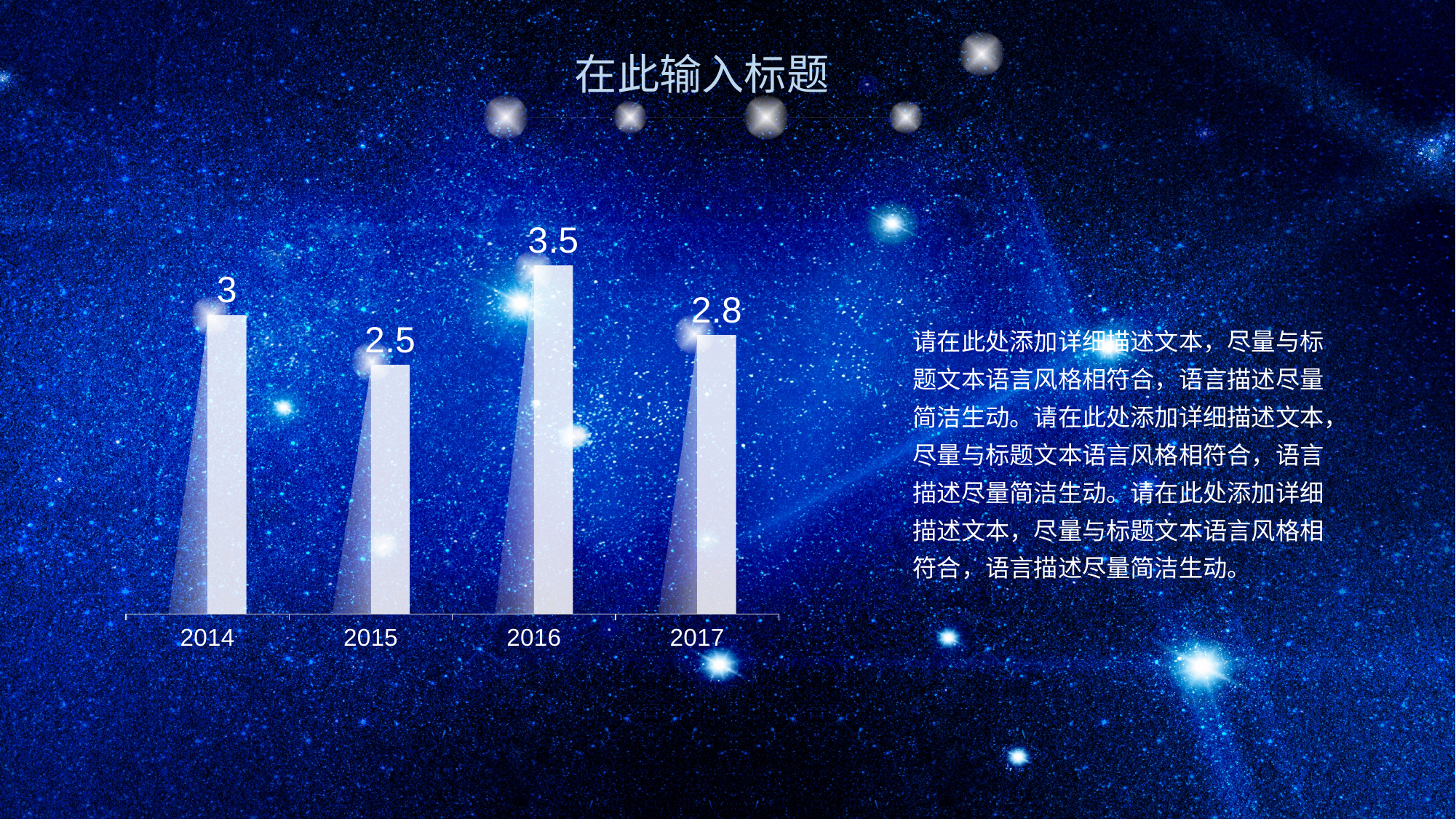

### Chart

| Category | 系列 1 | 系列 2 |
|---|---|---|
| 2014 | 3.0 | 3.0 |
| 2015 | 2.5 | 2.5 |
| 2016 | 3.5 | 3.5 |
| 2017 | 2.8 | 2.8 |

请在此处添加详细描述文本，尽量与标题文本语言风格相符合，语言描述尽量简洁生动。请在此处添加详细描述文本，尽量与标题文本语言风格相符合，语言描述尽量简洁生动。请在此处添加详细描述文本，尽量与标题文本语言风格相符合，语言描述尽量简洁生动。